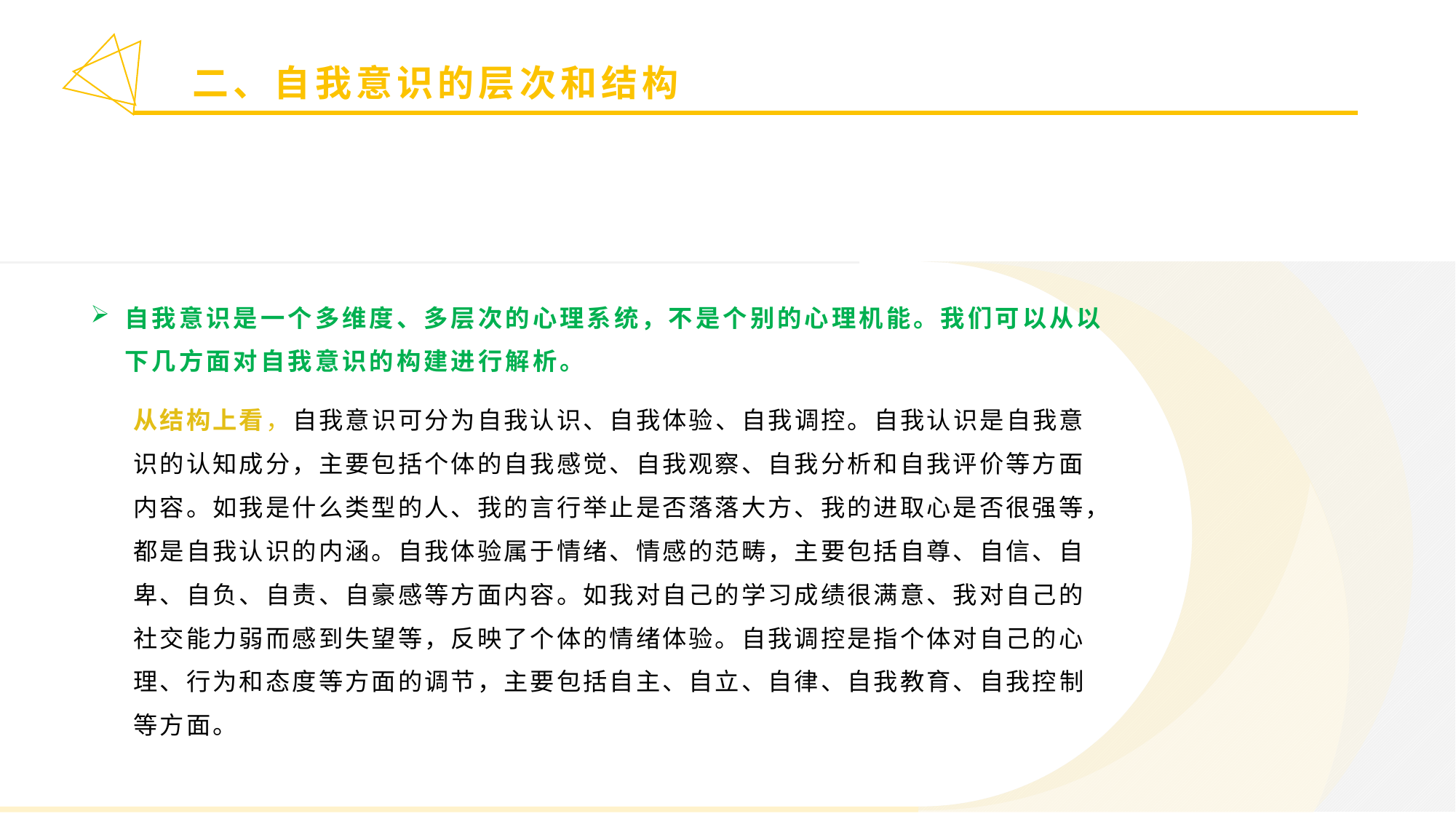

二、自我意识的层次和结构

自我意识是一个多维度、多层次的心理系统，不是个别的心理机能。我们可以从以下几方面对自我意识的构建进行解析。
从结构上看，自我意识可分为自我认识、自我体验、自我调控。自我认识是自我意识的认知成分，主要包括个体的自我感觉、自我观察、自我分析和自我评价等方面内容。如我是什么类型的人、我的言行举止是否落落大方、我的进取心是否很强等，都是自我认识的内涵。自我体验属于情绪、情感的范畴，主要包括自尊、自信、自卑、自负、自责、自豪感等方面内容。如我对自己的学习成绩很满意、我对自己的社交能力弱而感到失望等，反映了个体的情绪体验。自我调控是指个体对自己的心理、行为和态度等方面的调节，主要包括自主、自立、自律、自我教育、自我控制等方面。